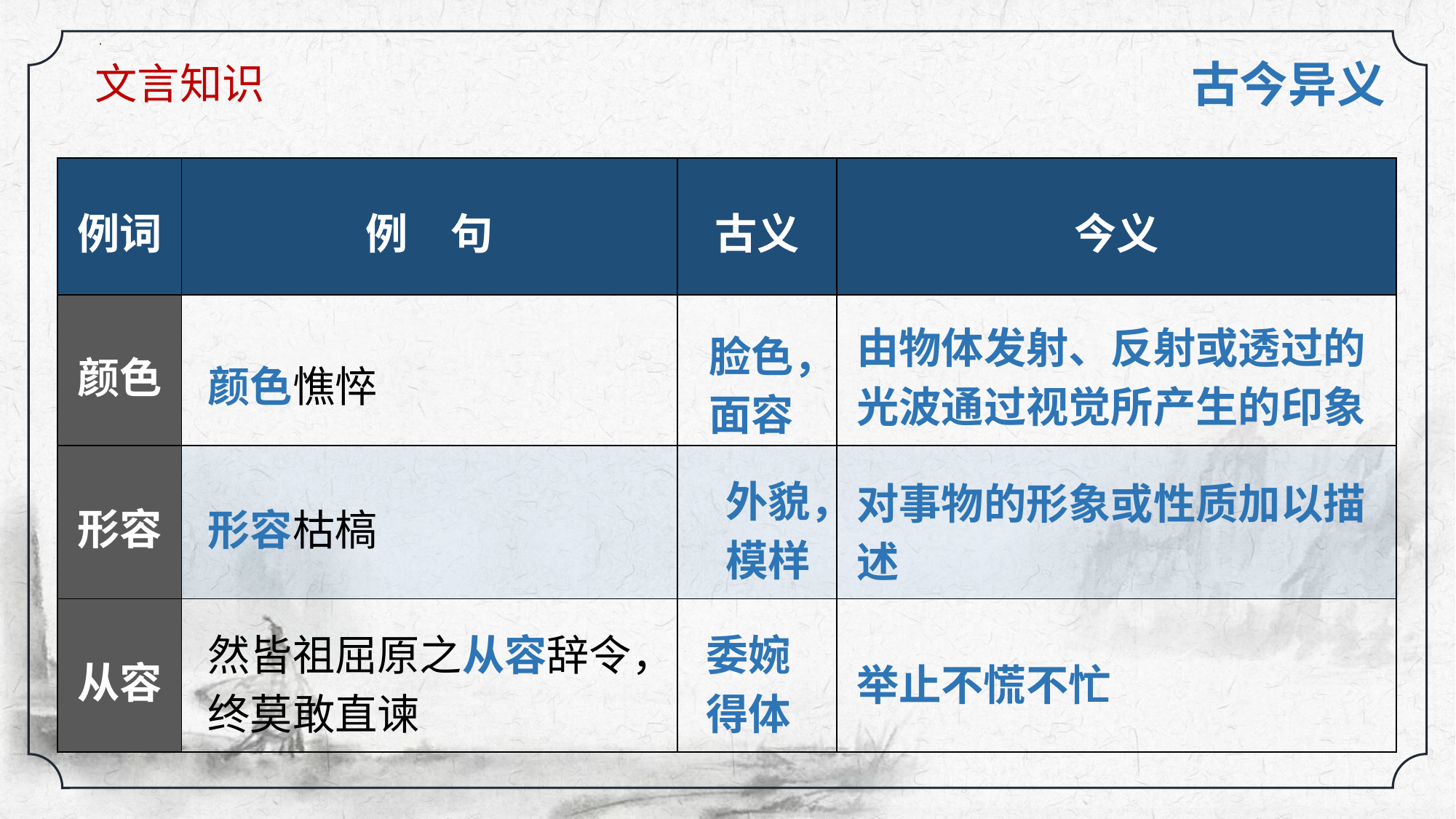

文言知识
古今异义
| 例词 | 例　句 | 古义 | 今义 |
| --- | --- | --- | --- |
| 颜色 |  |  |  |
| 形容 |  |  |  |
| 从容 |  |  |  |
由物体发射、反射或透过的光波通过视觉所产生的印象
脸色，面容
颜色憔悴
外貌，模样
对事物的形象或性质加以描述
形容枯槁
然皆祖屈原之从容辞令，终莫敢直谏
委婉得体
举止不慌不忙